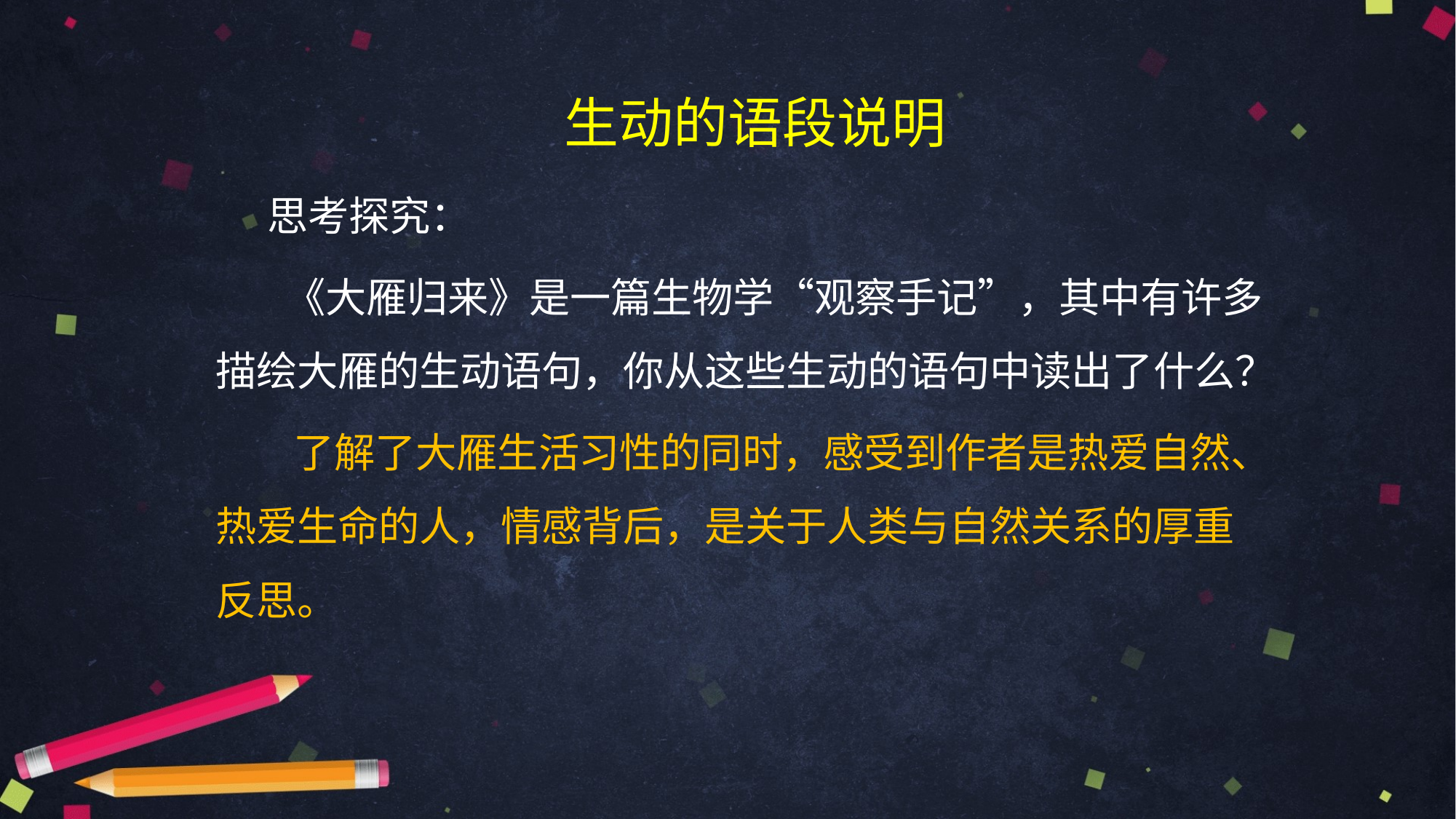

生动的语段说明
思考探究：
 《大雁归来》是一篇生物学“观察手记”，其中有许多描绘大雁的生动语句，你从这些生动的语句中读出了什么？
  了解了大雁生活习性的同时，感受到作者是热爱自然、热爱生命的人，情感背后，是关于人类与自然关系的厚重反思。